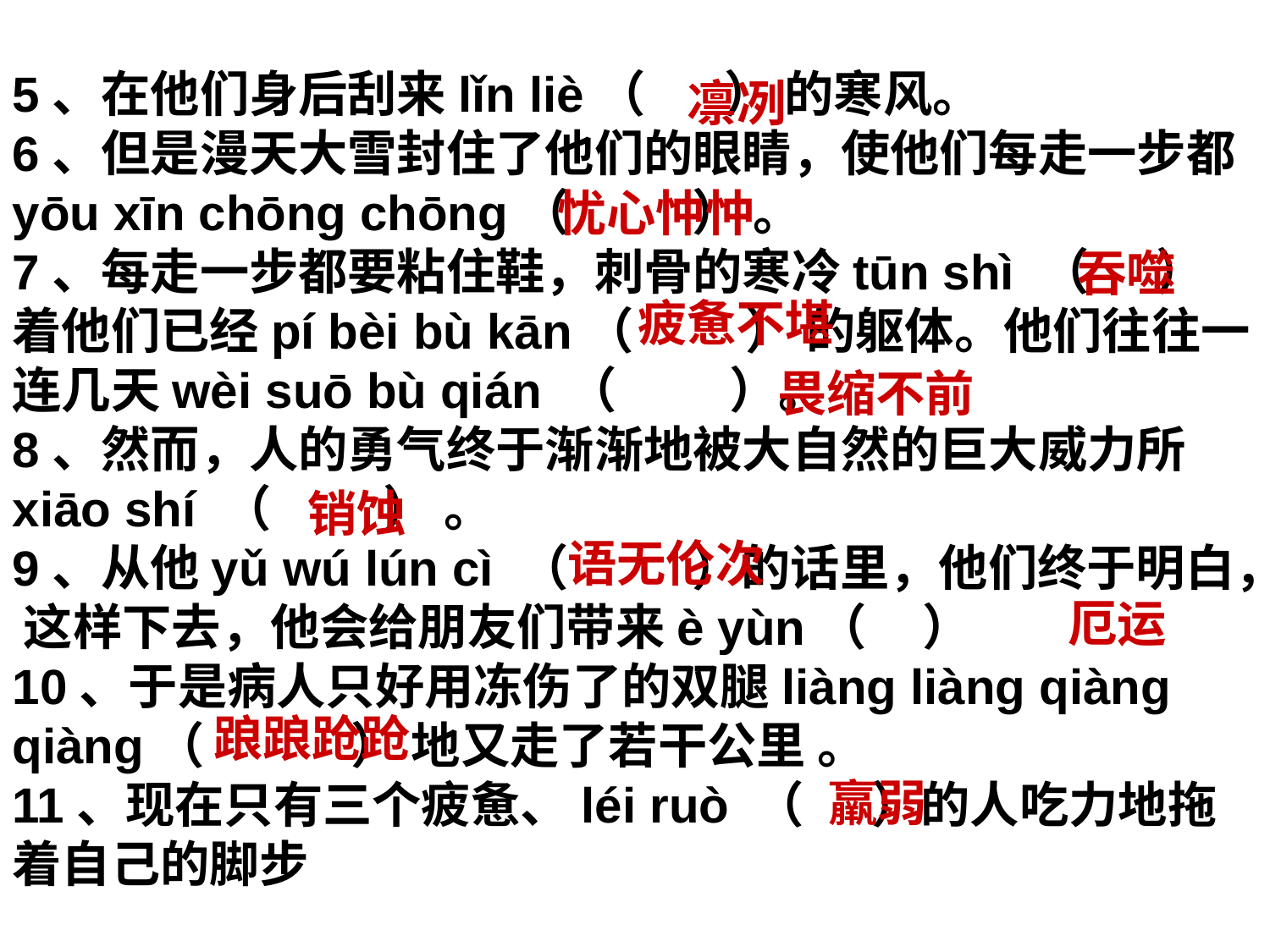

5、在他们身后刮来lǐn liè（       ） 的寒风。
6、但是漫天大雪封住了他们的眼睛，使他们每走一步都yōu xīn chōng chōng（           ） 。
7、每走一步都要粘住鞋，刺骨的寒冷tūn shì （      ）     着他们已经pí bèi bù kān（          ） 的躯体。他们往往一连几天wèi suō bù qián （          ）。
8、然而，人的勇气终于渐渐地被大自然的巨大威力所xiāo shí （          ） 。
9、从他yǔ wú lún cì （           ）的话里，他们终于明白， 这样下去，他会给朋友们带来è yùn（     ）
10、于是病人只好用冻伤了的双腿liàng liàng qiàng qiàng（             ） 地又走了若干公里 。
11、现在只有三个疲惫、léi ruò （      ）的人吃力地拖着自己的脚步
凛冽
忧心忡忡
吞噬
疲惫不堪
畏缩不前
销蚀
语无伦次
厄运
踉踉跄跄
羸弱